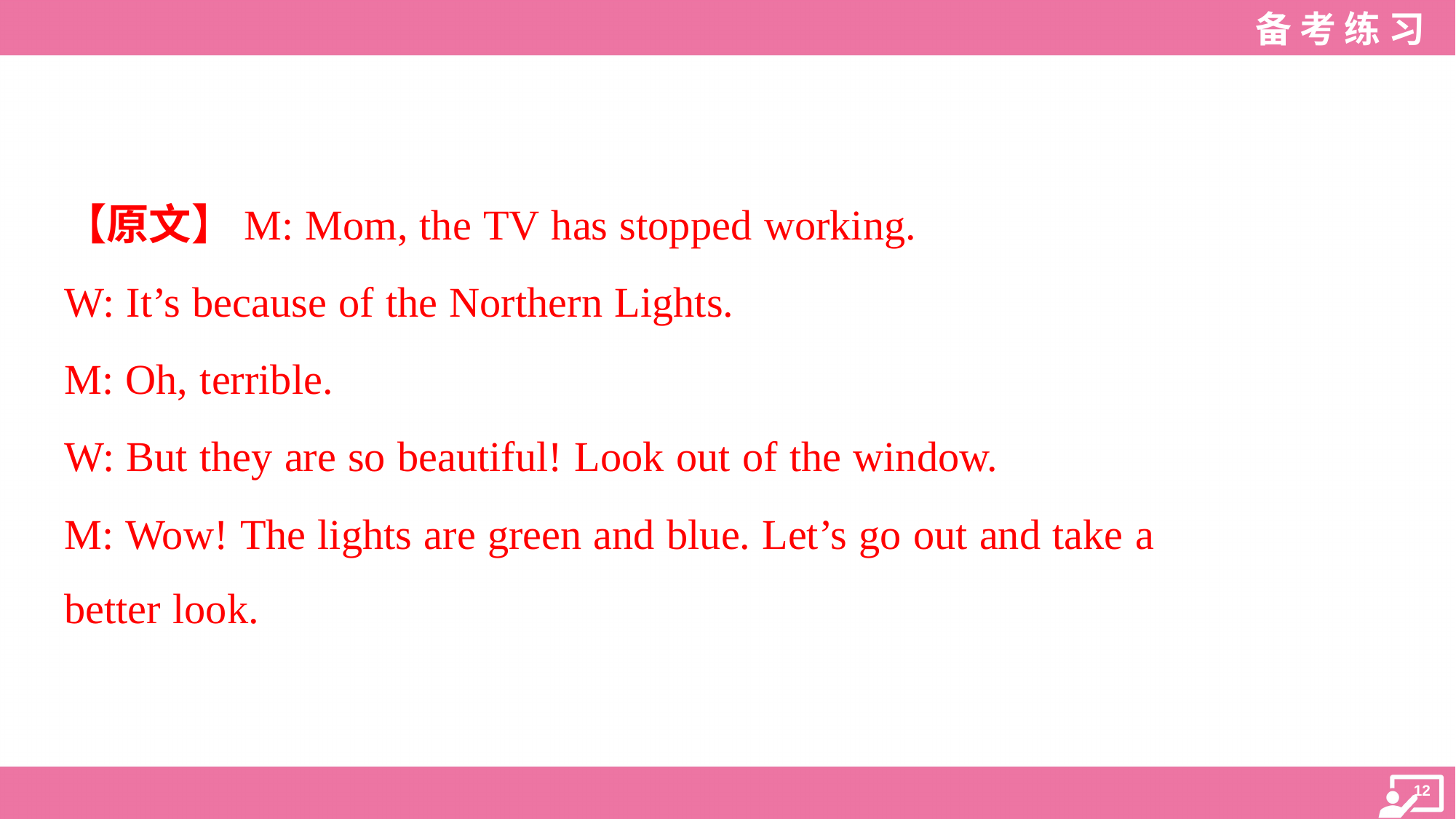

【原文】M: Mom, the TV has stopped working.
W: It’s because of the Northern Lights.
M: Oh, terrible.
W: But they are so beautiful! Look out of the window.
M: Wow! The lights are green and blue. Let’s go out and take a
better look.